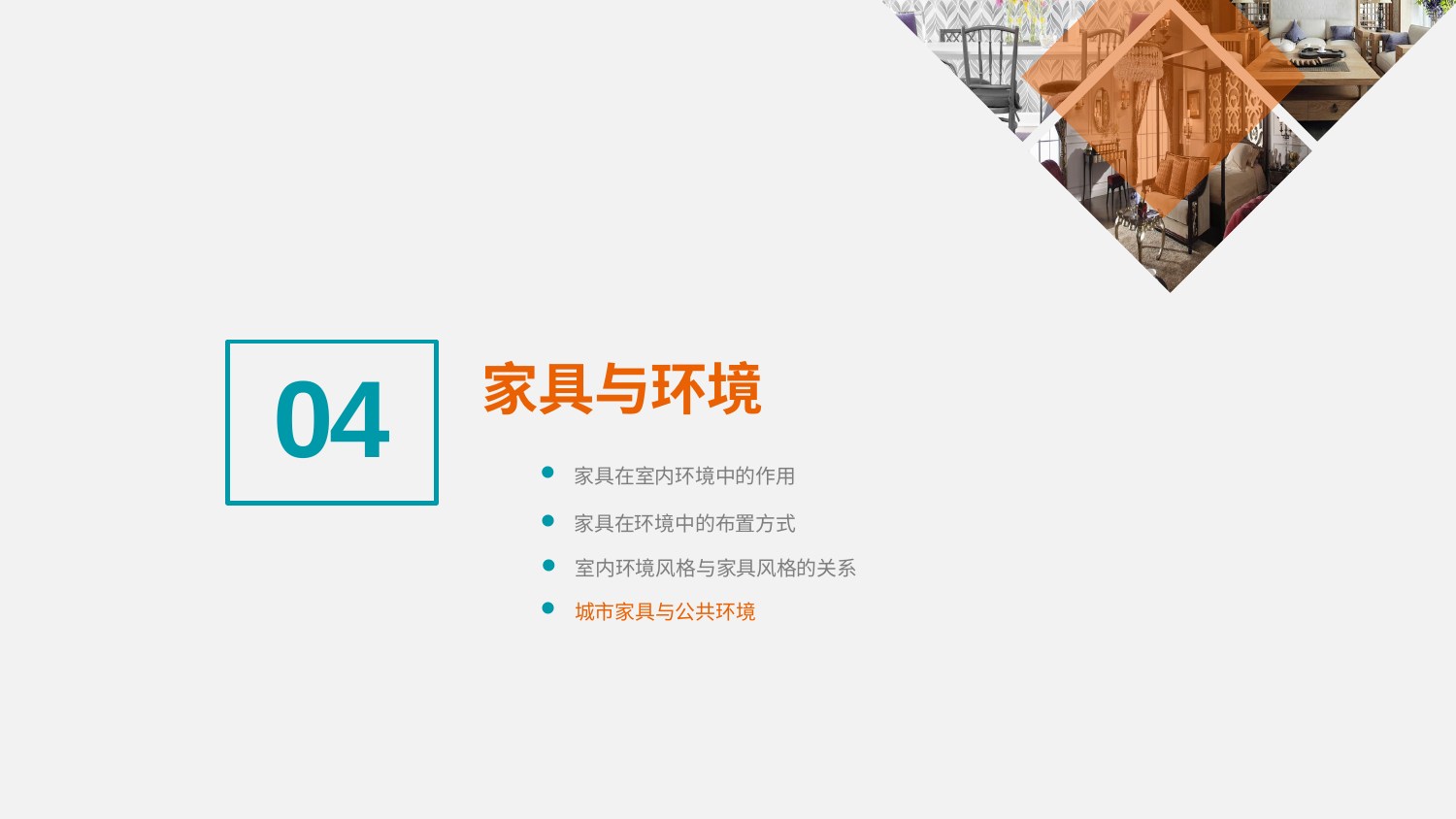

04
家具与环境

家具在室内环境中的作用
家具在环境中的布置方式
室内环境风格与家具风格的关系
城市家具与公共环境